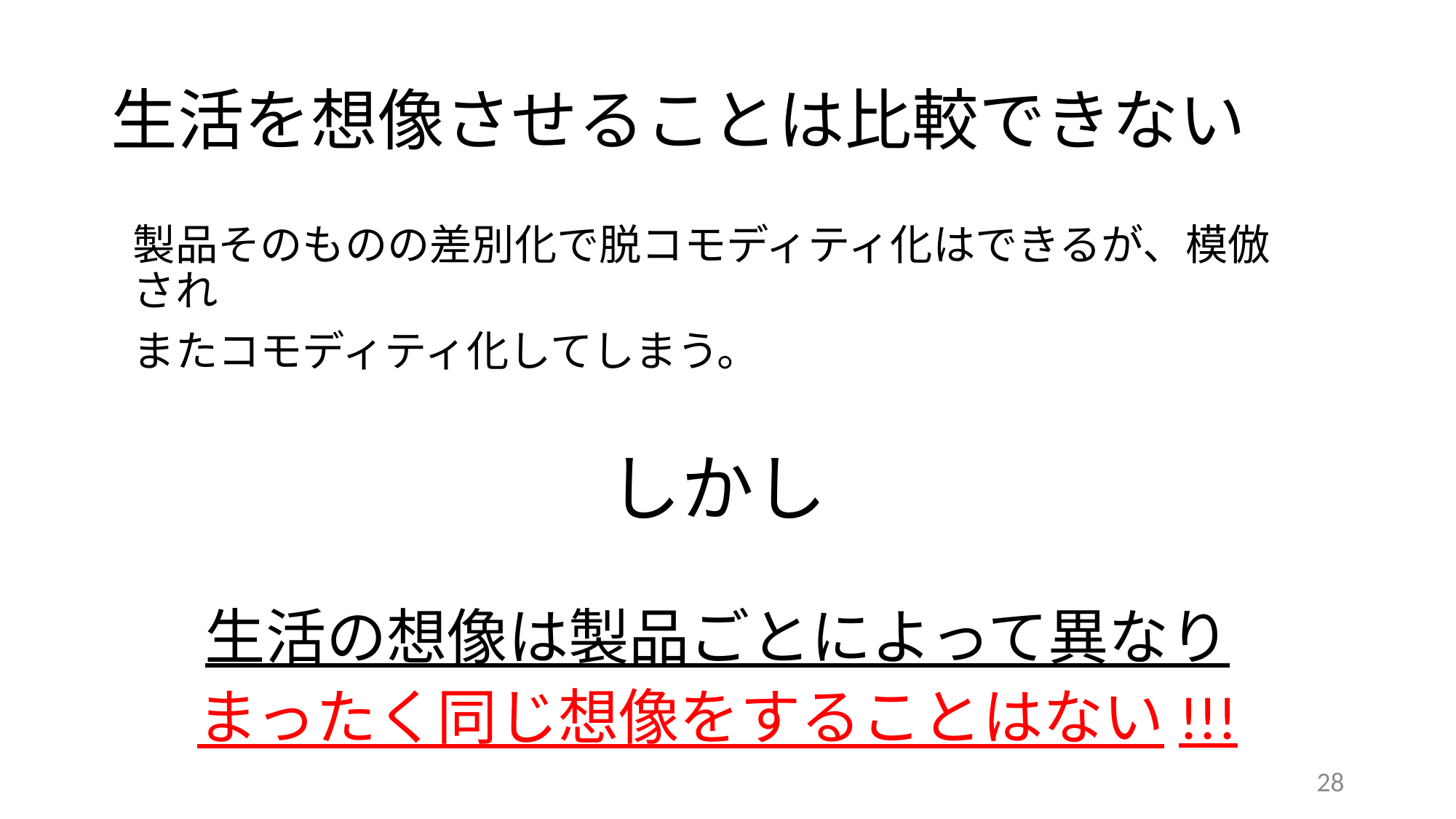

# 生活を想像させることは比較できない
製品そのものの差別化で脱コモディティ化はできるが、模倣され
またコモディティ化してしまう。

しかし

生活の想像は製品ごとによって異なり
まったく同じ想像をすることはない!!!

28